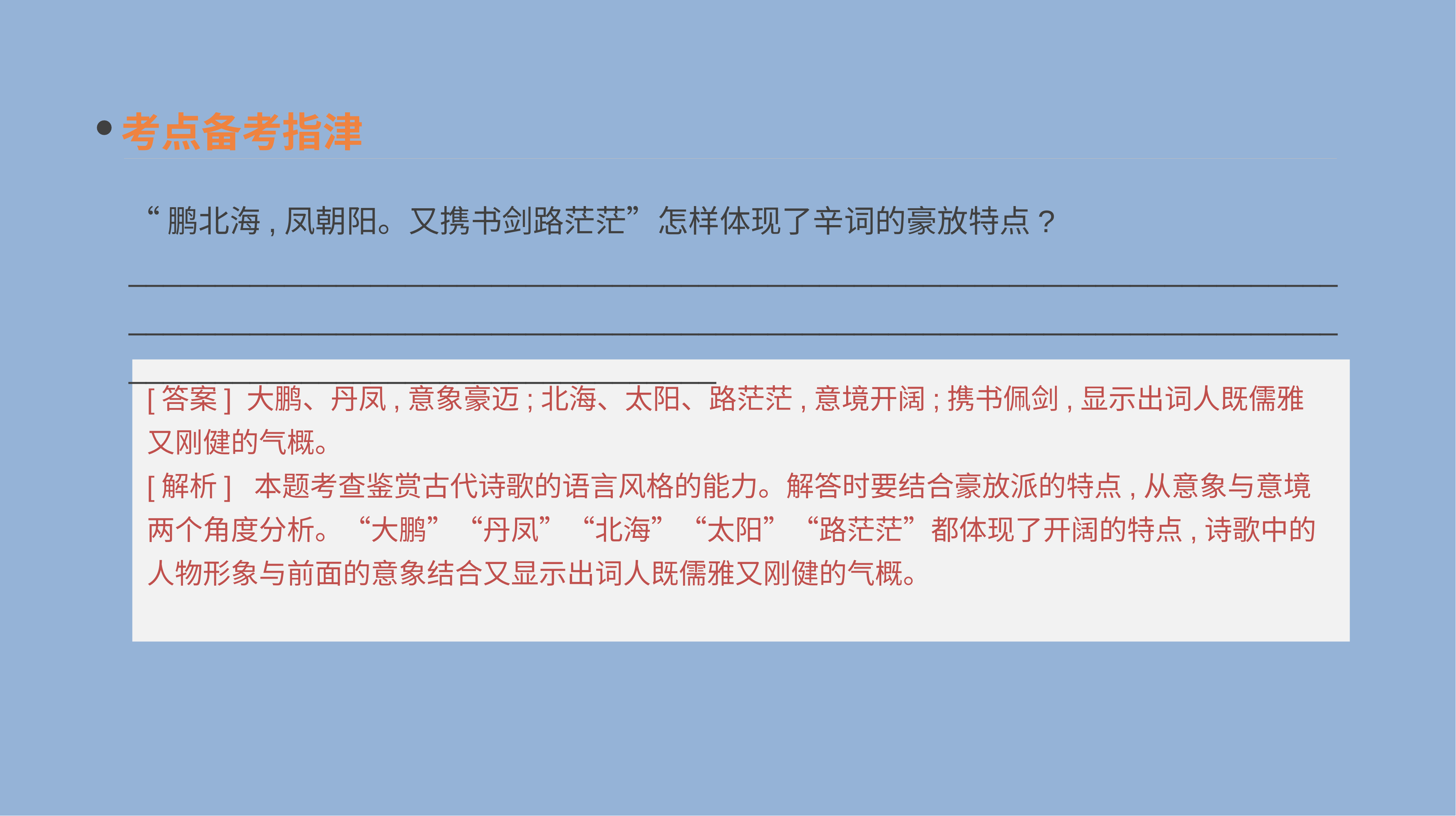

考点备考指津

“鹏北海,凤朝阳。又携书剑路茫茫”怎样体现了辛词的豪放特点?
______________________________________________________________________________________________________________________________________________________________________________

[答案] 大鹏、丹凤,意象豪迈;北海、太阳、路茫茫,意境开阔;携书佩剑,显示出词人既儒雅又刚健的气概。
[解析]  本题考查鉴赏古代诗歌的语言风格的能力。解答时要结合豪放派的特点,从意象与意境两个角度分析。“大鹏”“丹凤”“北海”“太阳”“路茫茫”都体现了开阔的特点,诗歌中的人物形象与前面的意象结合又显示出词人既儒雅又刚健的气概。